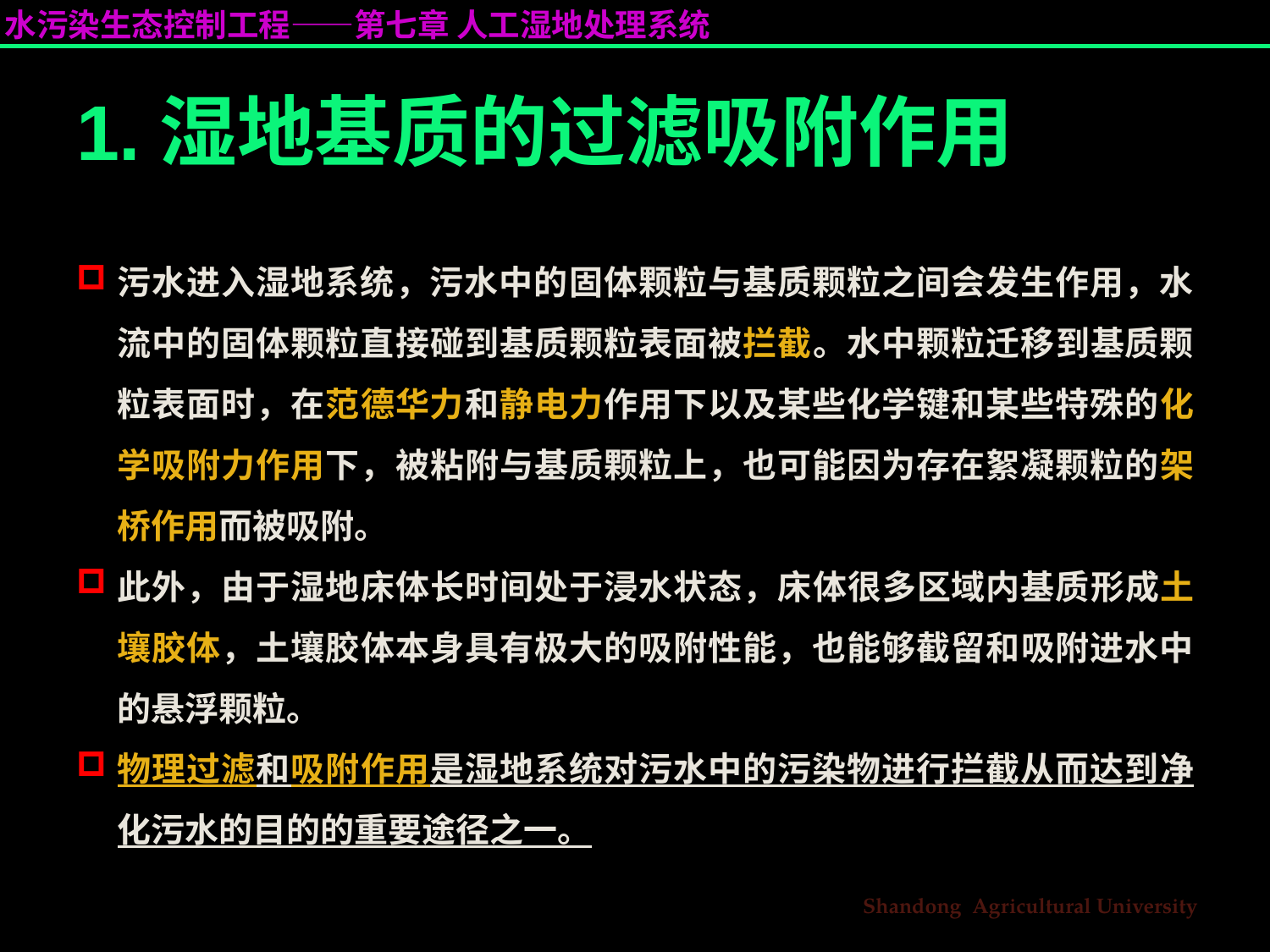

1.湿地基质的过滤吸附作用
污水进入湿地系统，污水中的固体颗粒与基质颗粒之间会发生作用，水流中的固体颗粒直接碰到基质颗粒表面被拦截。水中颗粒迁移到基质颗粒表面时，在范德华力和静电力作用下以及某些化学键和某些特殊的化学吸附力作用下，被粘附与基质颗粒上，也可能因为存在絮凝颗粒的架桥作用而被吸附。
此外，由于湿地床体长时间处于浸水状态，床体很多区域内基质形成土壤胶体，土壤胶体本身具有极大的吸附性能，也能够截留和吸附进水中的悬浮颗粒。
物理过滤和吸附作用是湿地系统对污水中的污染物进行拦截从而达到净化污水的目的的重要途径之一。